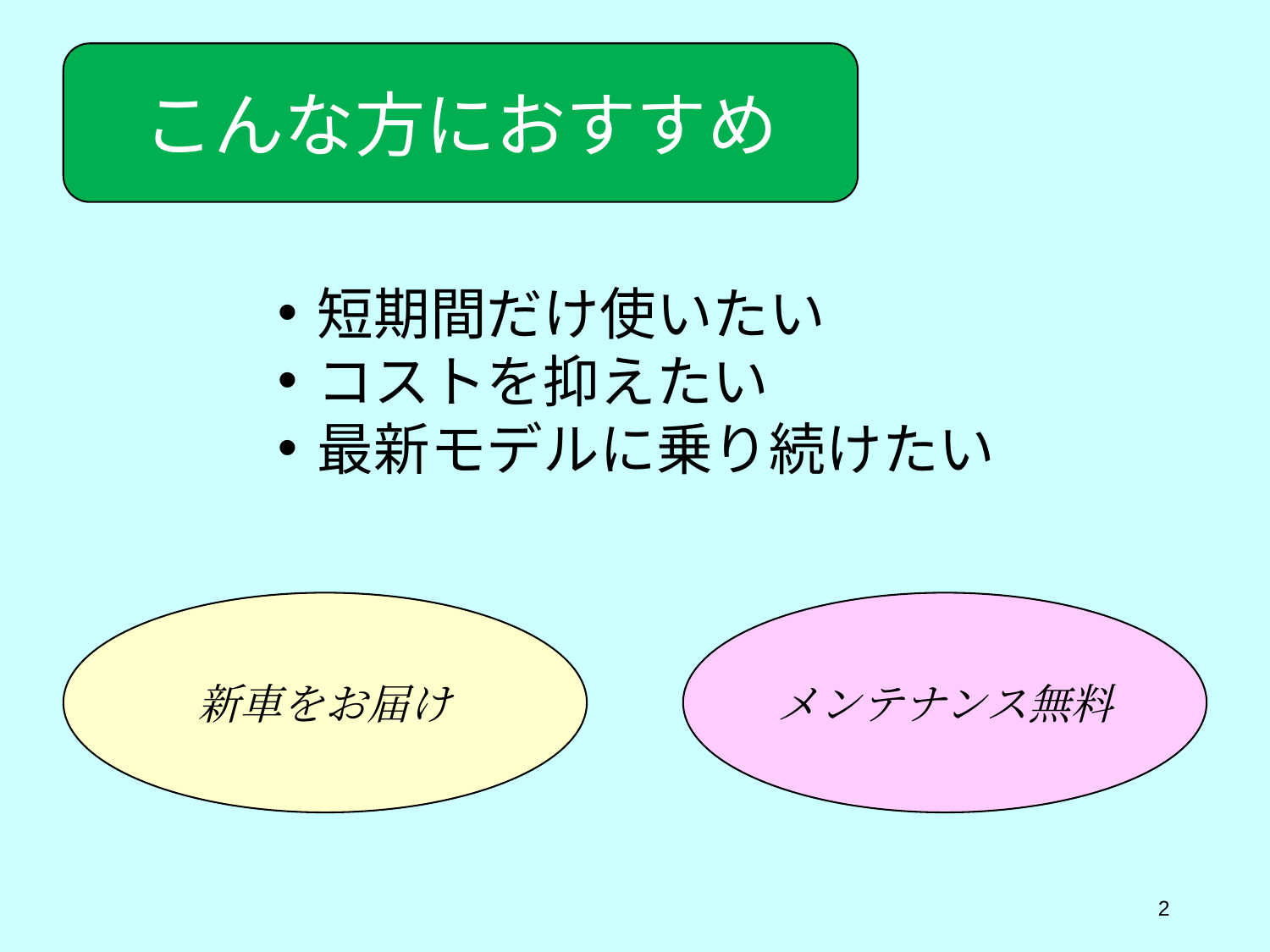

こんな方におすすめ
短期間だけ使いたい
コストを抑えたい
最新モデルに乗り続けたい
新車をお届け
メンテナンス無料
2